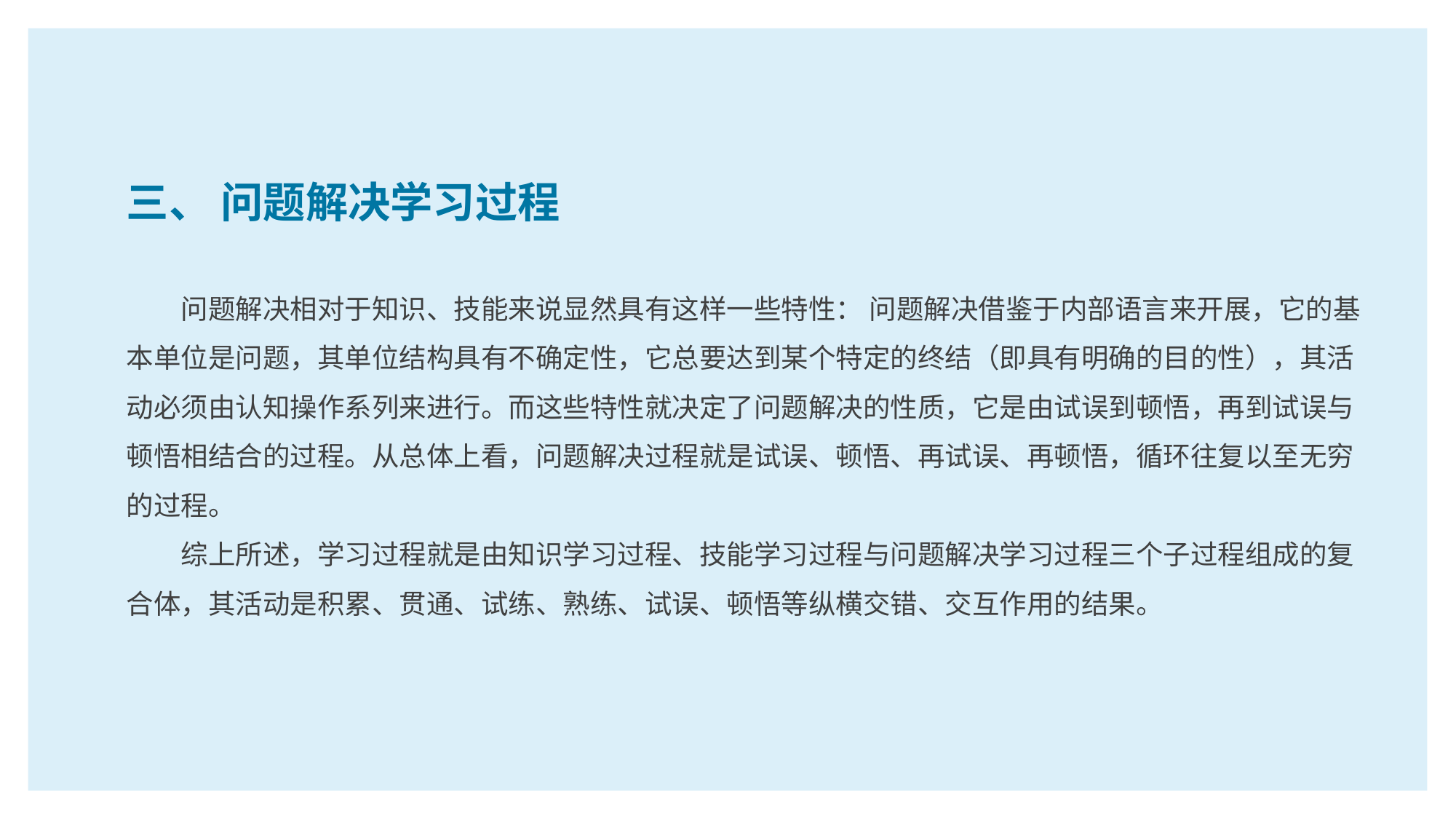

三、 问题解决学习过程

问题解决相对于知识、技能来说显然具有这样一些特性： 问题解决借鉴于内部语言来开展，它的基本单位是问题，其单位结构具有不确定性，它总要达到某个特定的终结（即具有明确的目的性），其活动必须由认知操作系列来进行。而这些特性就决定了问题解决的性质，它是由试误到顿悟，再到试误与顿悟相结合的过程。从总体上看，问题解决过程就是试误、顿悟、再试误、再顿悟，循环往复以至无穷的过程。
综上所述，学习过程就是由知识学习过程、技能学习过程与问题解决学习过程三个子过程组成的复合体，其活动是积累、贯通、试练、熟练、试误、顿悟等纵横交错、交互作用的结果。